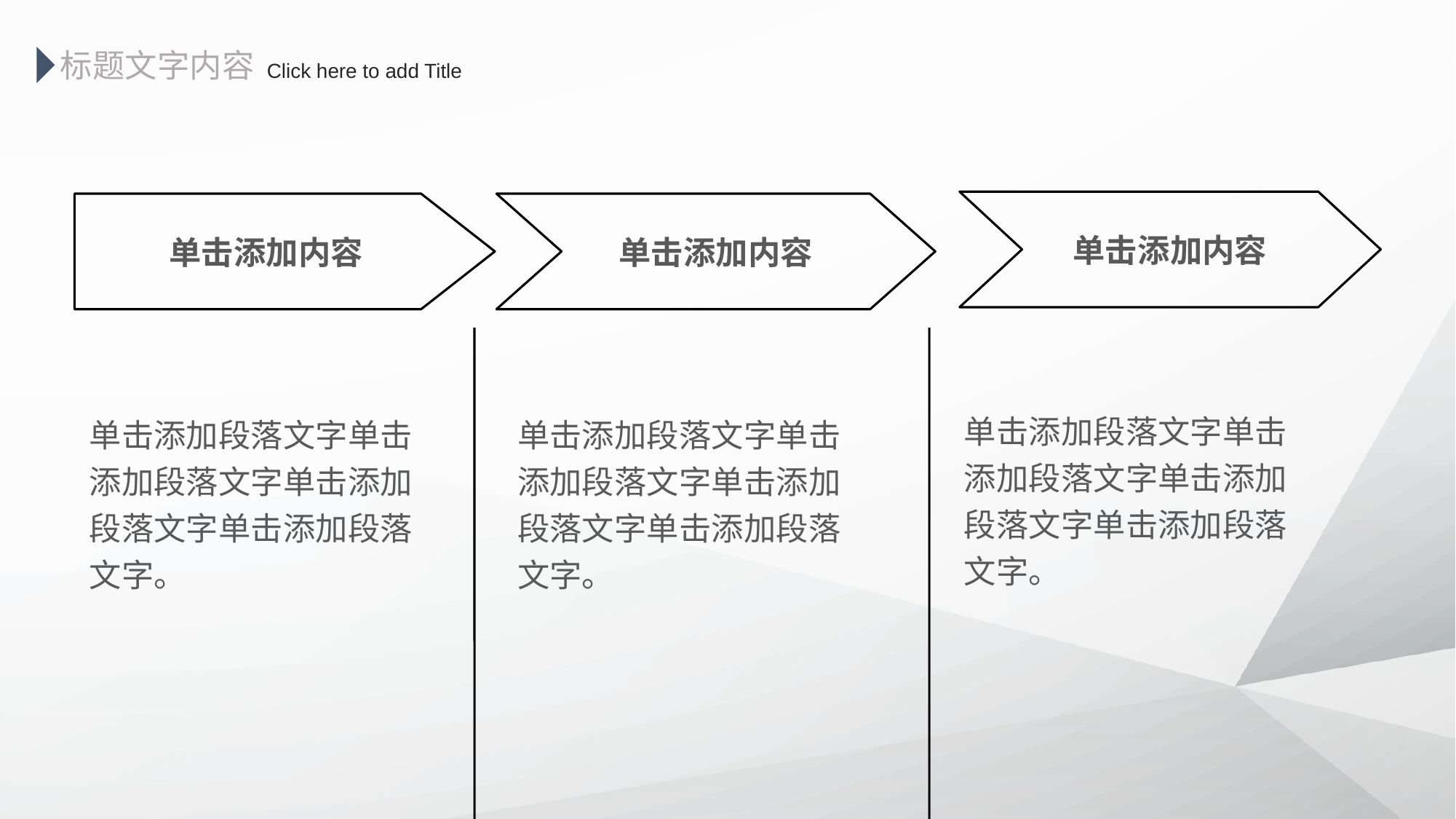

标题文字内容
  Click here to add Title

单击添加内容
单击添加内容
单击添加内容
单击添加段落文字单击添加段落文字单击添加段落文字单击添加段落文字。

单击添加段落文字单击添加段落文字单击添加段落文字单击添加段落文字。

单击添加段落文字单击添加段落文字单击添加段落文字单击添加段落文字。